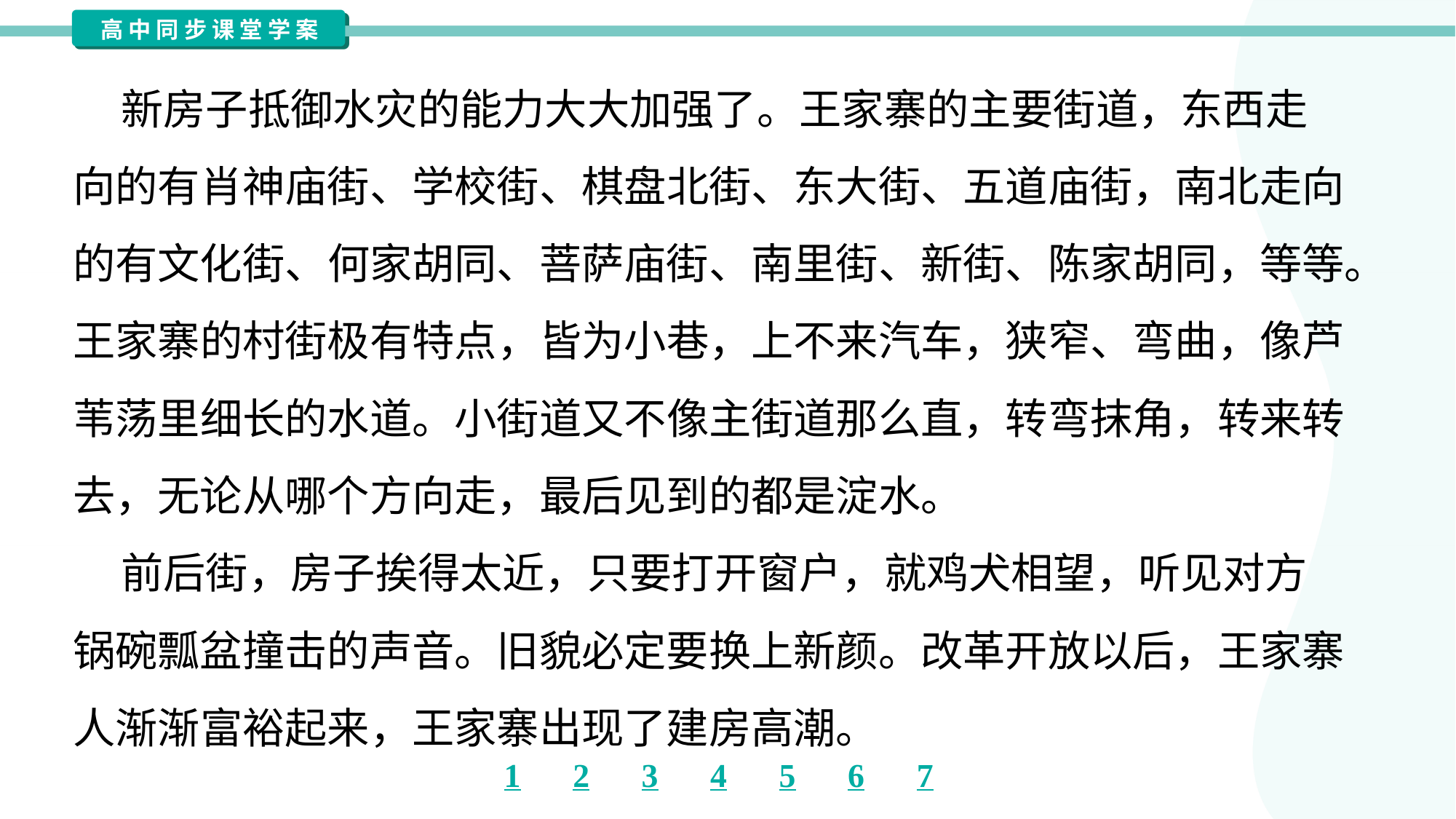

新房子抵御水灾的能力大大加强了。王家寨的主要街道，东西走
向的有肖神庙街、学校街、棋盘北街、东大街、五道庙街，南北走向
的有文化街、何家胡同、菩萨庙街、南里街、新街、陈家胡同，等等。
王家寨的村街极有特点，皆为小巷，上不来汽车，狭窄、弯曲，像芦
苇荡里细长的水道。小街道又不像主街道那么直，转弯抹角，转来转
去，无论从哪个方向走，最后见到的都是淀水。
    前后街，房子挨得太近，只要打开窗户，就鸡犬相望，听见对方
锅碗瓢盆撞击的声音。旧貌必定要换上新颜。改革开放以后，王家寨
人渐渐富裕起来，王家寨出现了建房高潮。